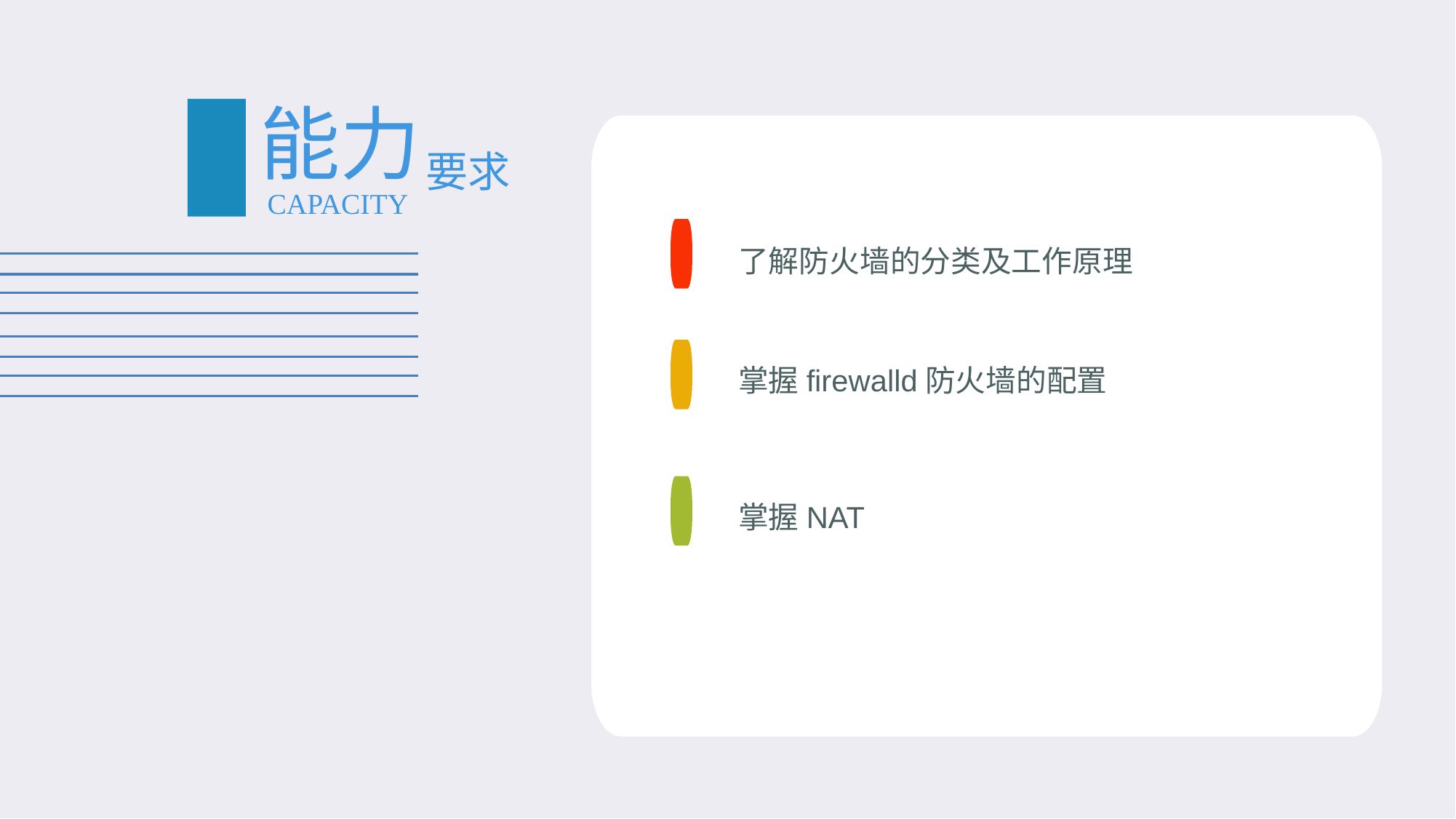

#
能力
要求

CAPACITY

了解防火墙的分类及工作原理

掌握firewalld防火墙的配置

掌握NAT